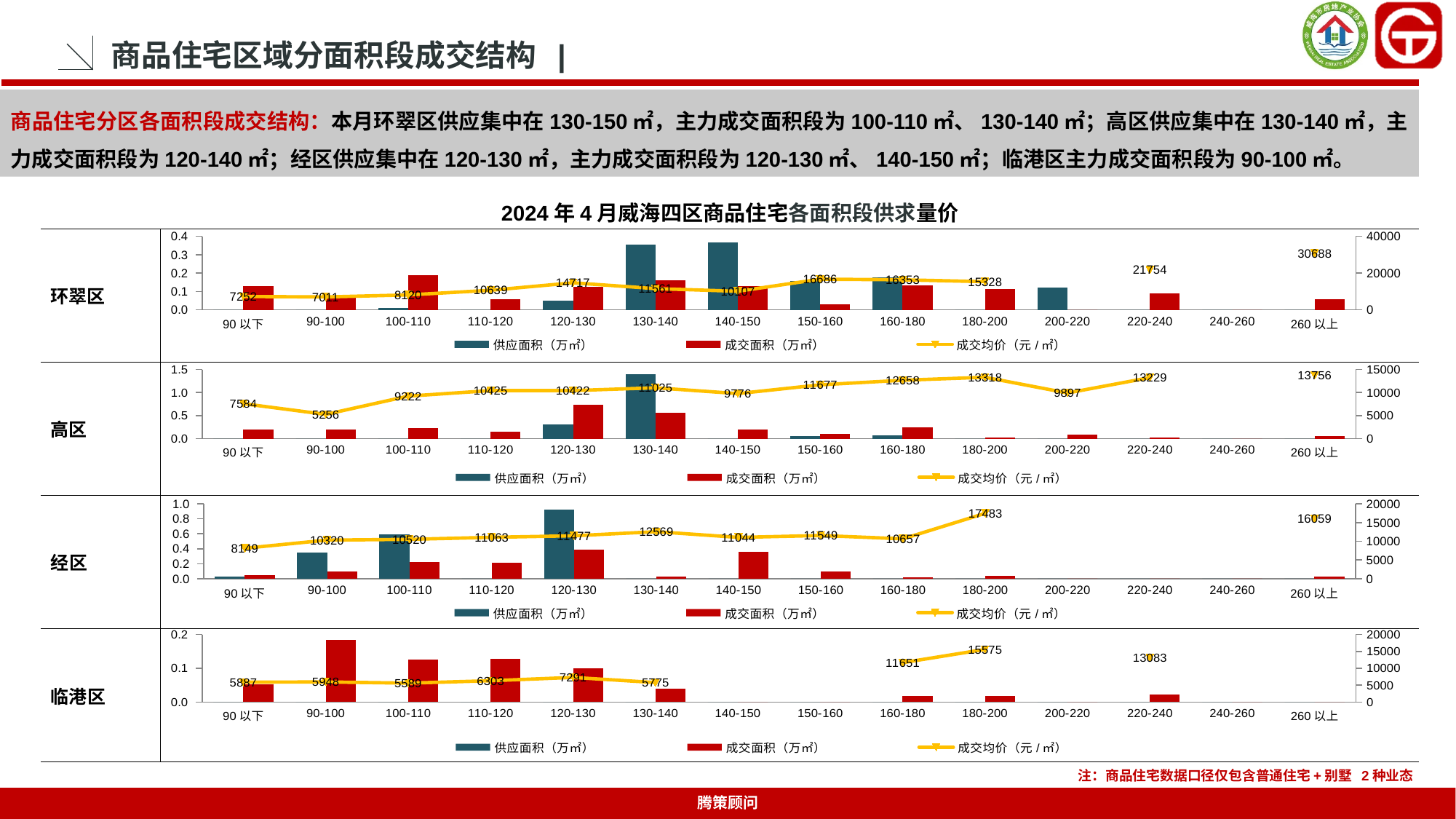

商品住宅区域分面积段成交结构  |
商品住宅分区各面积段成交结构：本月环翠区供应集中在130-150㎡，主力成交面积段为100-110㎡、130-140㎡；高区供应集中在130-140㎡，主力成交面积段为120-140㎡；经区供应集中在120-130㎡，主力成交面积段为120-130㎡、140-150㎡；临港区主力成交面积段为90-100㎡。
2024年4月威海四区商品住宅各面积段供求量价
| 环翠区 |  |
| --- | --- |
| 高区 |  |
| 经区 |  |
| 临港区 |  |

### Chart

| Category | 供应面积（万㎡） | 成交面积（万㎡） | 成交均价（元/㎡） |
|---|---|---|---|
| 90以下 | 0.0 | 0.1311 | 7252.0 |
| 90-100 | 0.0 | 0.0747 | 7011.0 |
| 100-110 | 0.0108 | 0.1888 | 8120.0 |
| 110-120 | 0.0 | 0.0571 | 10639.0 |
| 120-130 | 0.0513 | 0.1269 | 14717.0 |
| 130-140 | 0.3545 | 0.1615 | 11561.0 |
| 140-150 | 0.3678 | 0.13 | 10107.0 |
| 150-160 | 0.1551 | 0.0308 | 16686.0 |
| 160-180 | 0.1777 | 0.1351 | 16353.0 |
| 180-200 | 0.0 | 0.1126 | 15328.0 |
| 200-220 | 0.1232 | 0.0 | None |
| 220-240 | 0.0 | 0.0903 | 21754.0 |
| 240-260 | 0.0 | 0.0 | None |
| 260以上 | 0.0 | 0.0557 | 30688.0 |

### Chart

| Category | 供应面积（万㎡） | 成交面积（万㎡） | 成交均价（元/㎡） |
|---|---|---|---|
| 90以下 | 0.0 | 0.2025 | 7584.0 |
| 90-100 | 0.0 | 0.1994 | 5256.0 |
| 100-110 | 0.0 | 0.2301 | 9222.0 |
| 110-120 | 0.0 | 0.1528 | 10425.0 |
| 120-130 | 0.3065 | 0.7378 | 10422.0 |
| 130-140 | 1.3922 | 0.5541 | 11025.0 |
| 140-150 | 0.0 | 0.1895 | 9776.0 |
| 150-160 | 0.0626 | 0.1089 | 11677.0 |
| 160-180 | 0.0718 | 0.2385 | 12658.0 |
| 180-200 | 0.0 | 0.0184 | 13318.0 |
| 200-220 | 0.0 | 0.0813 | 9897.0 |
| 220-240 | 0.0 | 0.0222 | 13229.0 |
| 240-260 | 0.0 | 0.0 | None |
| 260以上 | 0.0 | 0.0591 | 13756.0 |

### Chart

| Category | 供应面积（万㎡） | 成交面积（万㎡） | 成交均价（元/㎡） |
|---|---|---|---|
| 90以下 | 0.0245 | 0.0504 | 8149.0 |
| 90-100 | 0.3482 | 0.0929 | 10320.0 |
| 100-110 | 0.594 | 0.2217 | 10520.0 |
| 110-120 | 0.0 | 0.2131 | 11063.0 |
| 120-130 | 0.9262 | 0.3838 | 11477.0 |
| 130-140 | 0.0 | 0.027 | 12569.0 |
| 140-150 | 0.0 | 0.3597 | 11044.0 |
| 150-160 | 0.0 | 0.0943 | 11549.0 |
| 160-180 | 0.0 | 0.0173 | 10657.0 |
| 180-200 | 0.0 | 0.0367 | 17483.0 |
| 200-220 | 0.0 | 0.0 | None |
| 220-240 | 0.0 | 0.0 | None |
| 240-260 | 0.0 | 0.0 | None |
| 260以上 | 0.0 | 0.0284 | 16059.0 |

### Chart

| Category | 供应面积（万㎡） | 成交面积（万㎡） | 成交均价（元/㎡） |
|---|---|---|---|
| 90以下 | 0.0 | 0.0515 | 5887.0 |
| 90-100 | 0.0 | 0.1829 | 5948.0 |
| 100-110 | 0.0 | 0.1264 | 5589.0 |
| 110-120 | 0.0 | 0.1286 | 6303.0 |
| 120-130 | 0.0 | 0.0992 | 7291.0 |
| 130-140 | 0.0 | 0.0401 | 5775.0 |
| 140-150 | 0.0 | 0.0 | None |
| 150-160 | 0.0 | 0.0 | None |
| 160-180 | 0.0 | 0.0173 | 11651.0 |
| 180-200 | 0.0 | 0.0192 | 15575.0 |
| 200-220 | 0.0 | 0.0 | None |
| 220-240 | 0.0 | 0.0222 | 13083.0 |
| 240-260 | 0.0 | 0.0 | None |
| 260以上 | 0.0 | 0.0 | None |
注：商品住宅数据口径仅包含普通住宅+别墅  2种业态